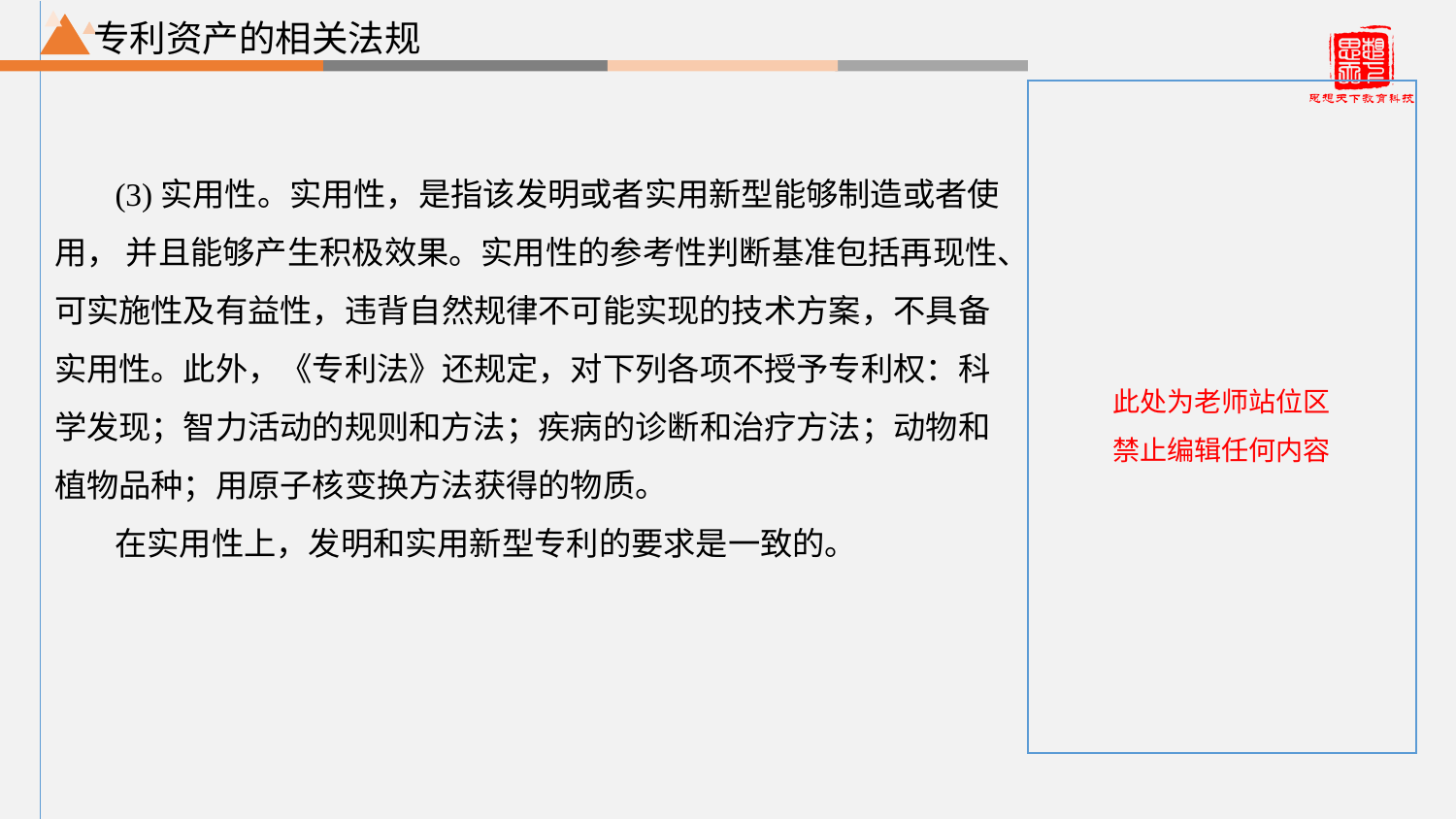

专利资产的相关法规
(3)实用性。实用性，是指该发明或者实用新型能够制造或者使用， 并且能够产生积极效果。实用性的参考性判断基准包括再现性、可实施性及有益性，违背自然规律不可能实现的技术方案，不具备实用性。此外，《专利法》还规定，对下列各项不授予专利权：科学发现；智力活动的规则和方法；疾病的诊断和治疗方法；动物和植物品种；用原子核变换方法获得的物质。
在实用性上，发明和实用新型专利的要求是一致的。
19